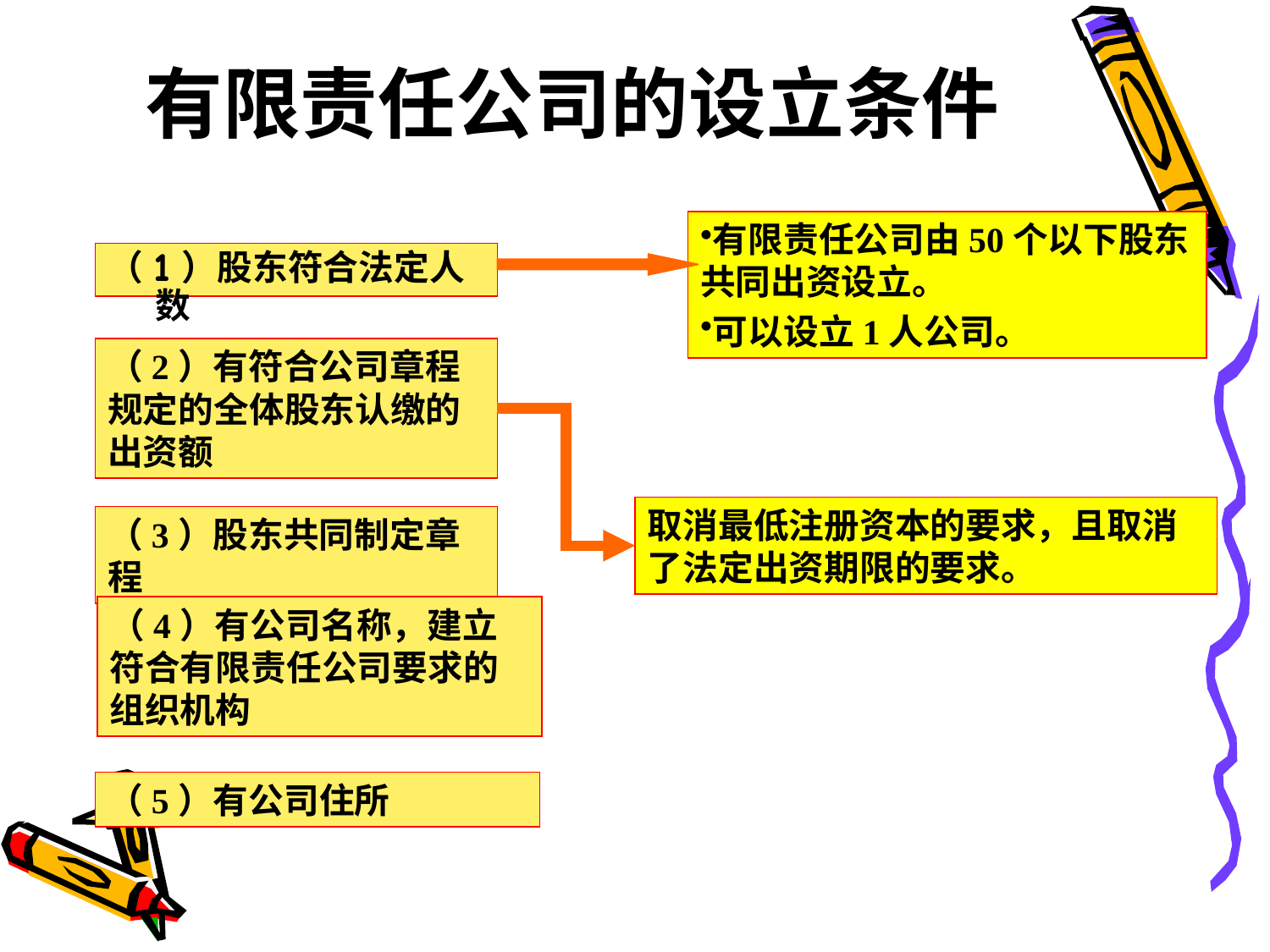

# 有限责任公司的设立条件
有限责任公司由50个以下股东共同出资设立。
可以设立1人公司。
（1）股东符合法定人数

（2）有符合公司章程规定的全体股东认缴的出资额
取消最低注册资本的要求，且取消了法定出资期限的要求。
（3）股东共同制定章程
（4）有公司名称，建立符合有限责任公司要求的组织机构
（5）有公司住所